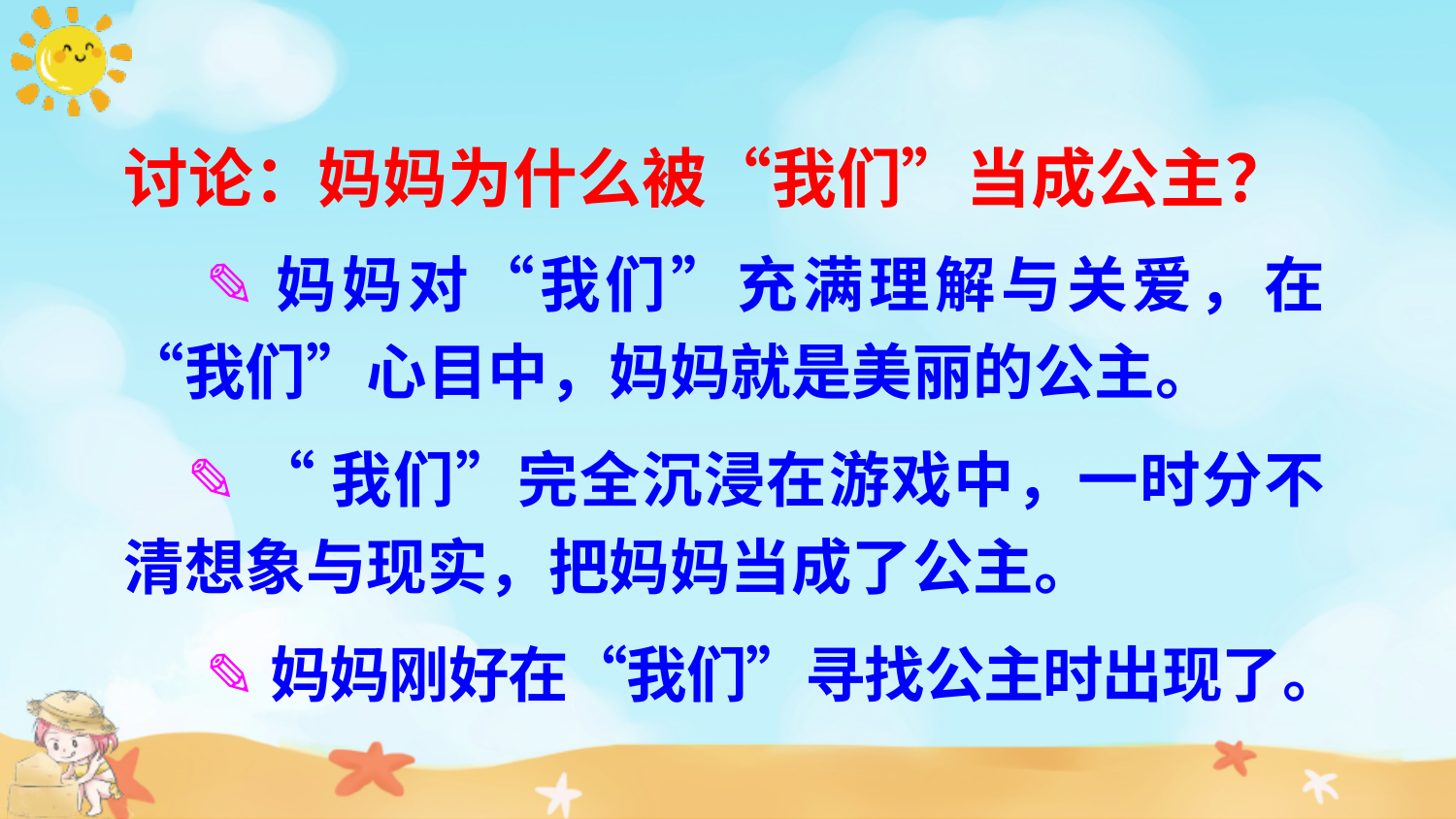

讨论：妈妈为什么被“我们”当成公主？
    ✎妈妈对“我们”充满理解与关爱，在“我们”心目中，妈妈就是美丽的公主。
    ✎ “我们”完全沉浸在游戏中，一时分不清想象与现实，把妈妈当成了公主。
  ✎妈妈刚好在“我们”寻找公主时出现了。